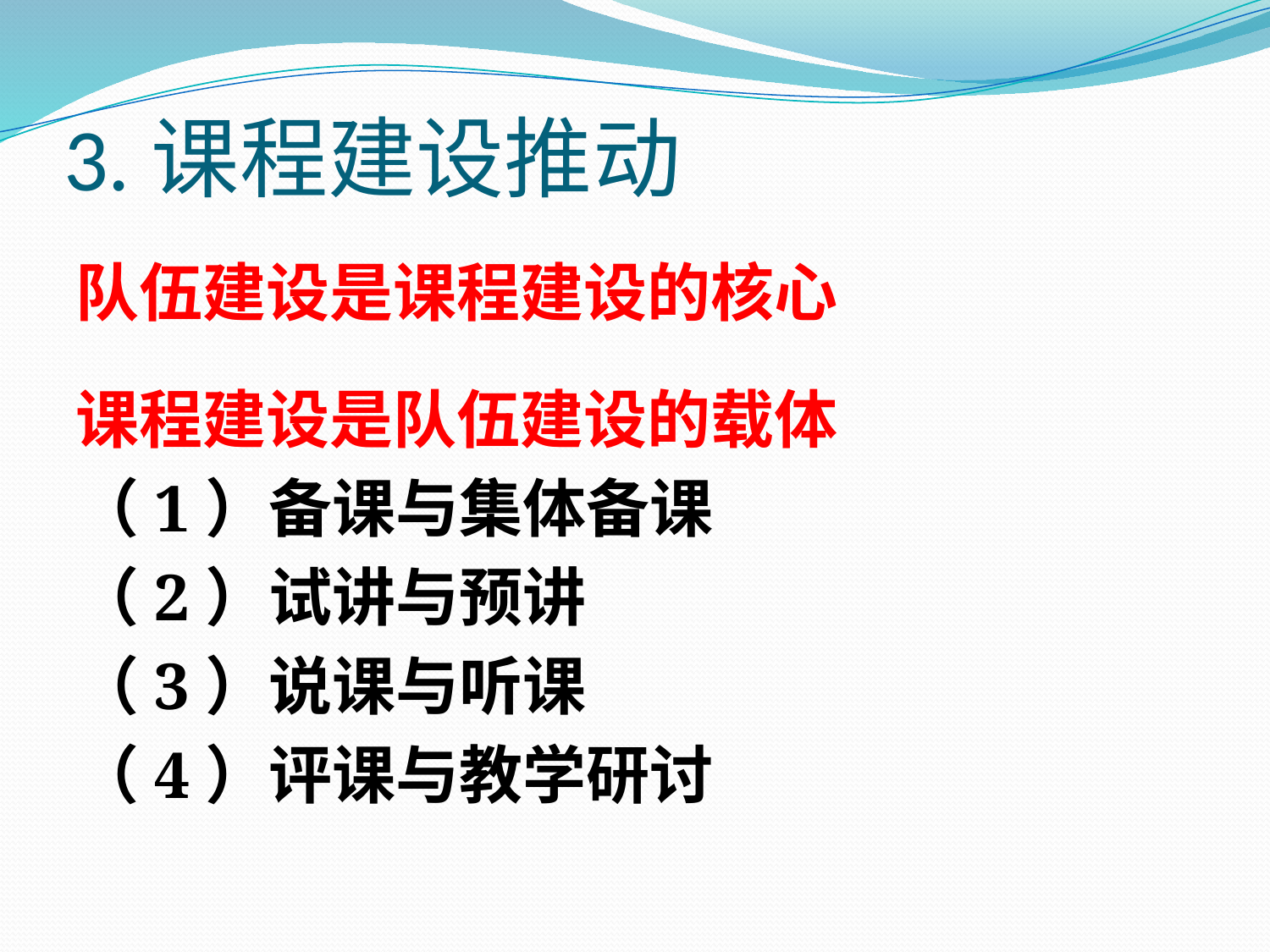

# 3.课程建设推动
队伍建设是课程建设的核心
课程建设是队伍建设的载体
（1）备课与集体备课
（2）试讲与预讲
（3）说课与听课
（4）评课与教学研讨